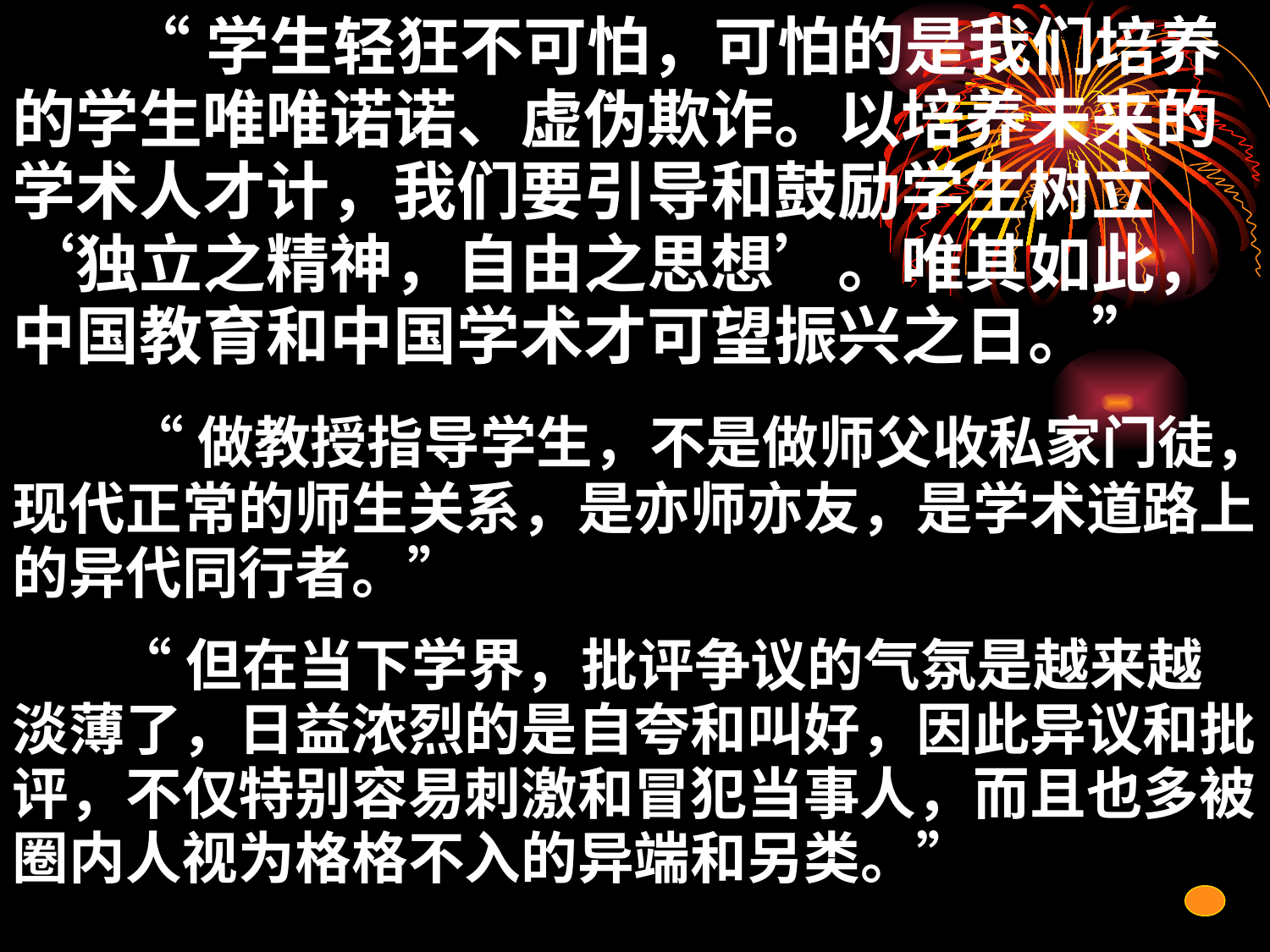

“学生轻狂不可怕，可怕的是我们培养的学生唯唯诺诺、虚伪欺诈。以培养未来的学术人才计，我们要引导和鼓励学生树立‘独立之精神，自由之思想’。唯其如此，中国教育和中国学术才可望振兴之日。”
        “做教授指导学生，不是做师父收私家门徒，现代正常的师生关系，是亦师亦友，是学术道路上的异代同行者。”
        “但在当下学界，批评争议的气氛是越来越淡薄了，日益浓烈的是自夸和叫好，因此异议和批评，不仅特别容易刺激和冒犯当事人，而且也多被圈内人视为格格不入的异端和另类。”